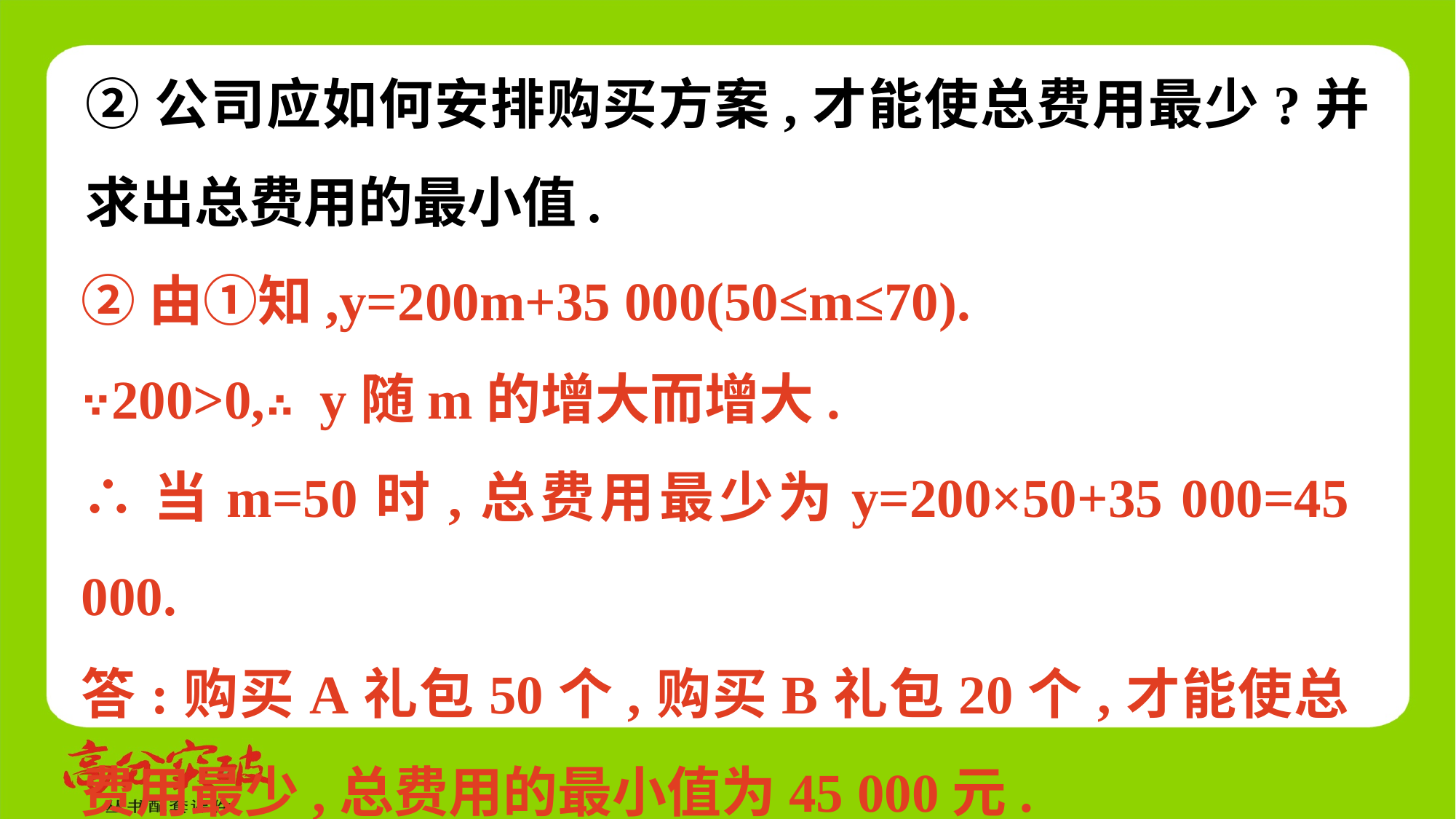

②公司应如何安排购买方案,才能使总费用最少?并求出总费用的最小值.
②由①知,y=200m+35 000(50≤m≤70).
∵200>0,∴y随m的增大而增大.
∴当m=50时,总费用最少为y=200×50+35 000=45 000.
答:购买A礼包50个,购买B礼包20个,才能使总费用最少,总费用的最小值为45 000元.